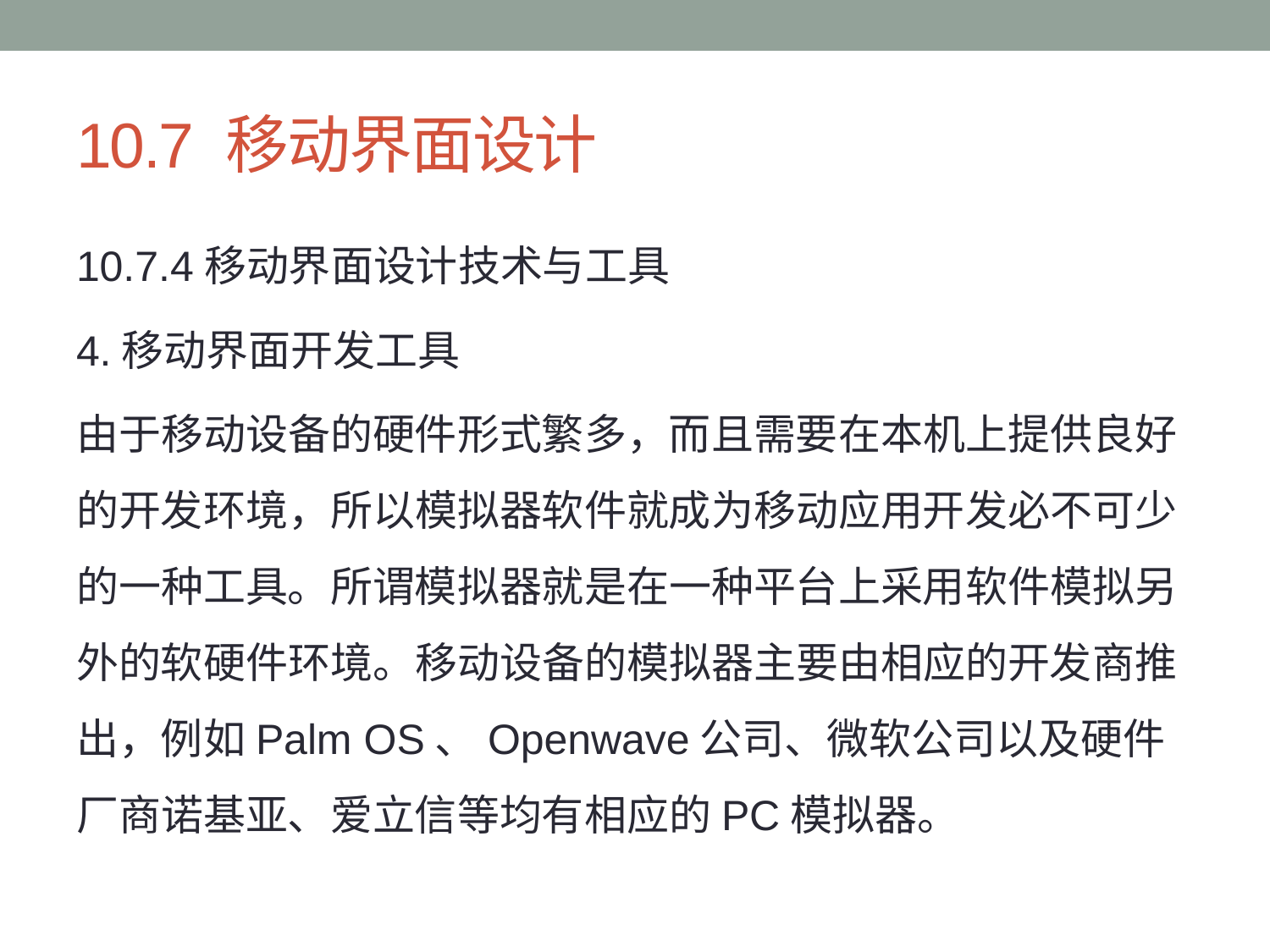

# 10.7 移动界面设计
10.7.4移动界面设计技术与工具
4.移动界面开发工具
由于移动设备的硬件形式繁多，而且需要在本机上提供良好的开发环境，所以模拟器软件就成为移动应用开发必不可少的一种工具。所谓模拟器就是在一种平台上采用软件模拟另外的软硬件环境。移动设备的模拟器主要由相应的开发商推出，例如Palm OS、Openwave公司、微软公司以及硬件厂商诺基亚、爱立信等均有相应的PC模拟器。